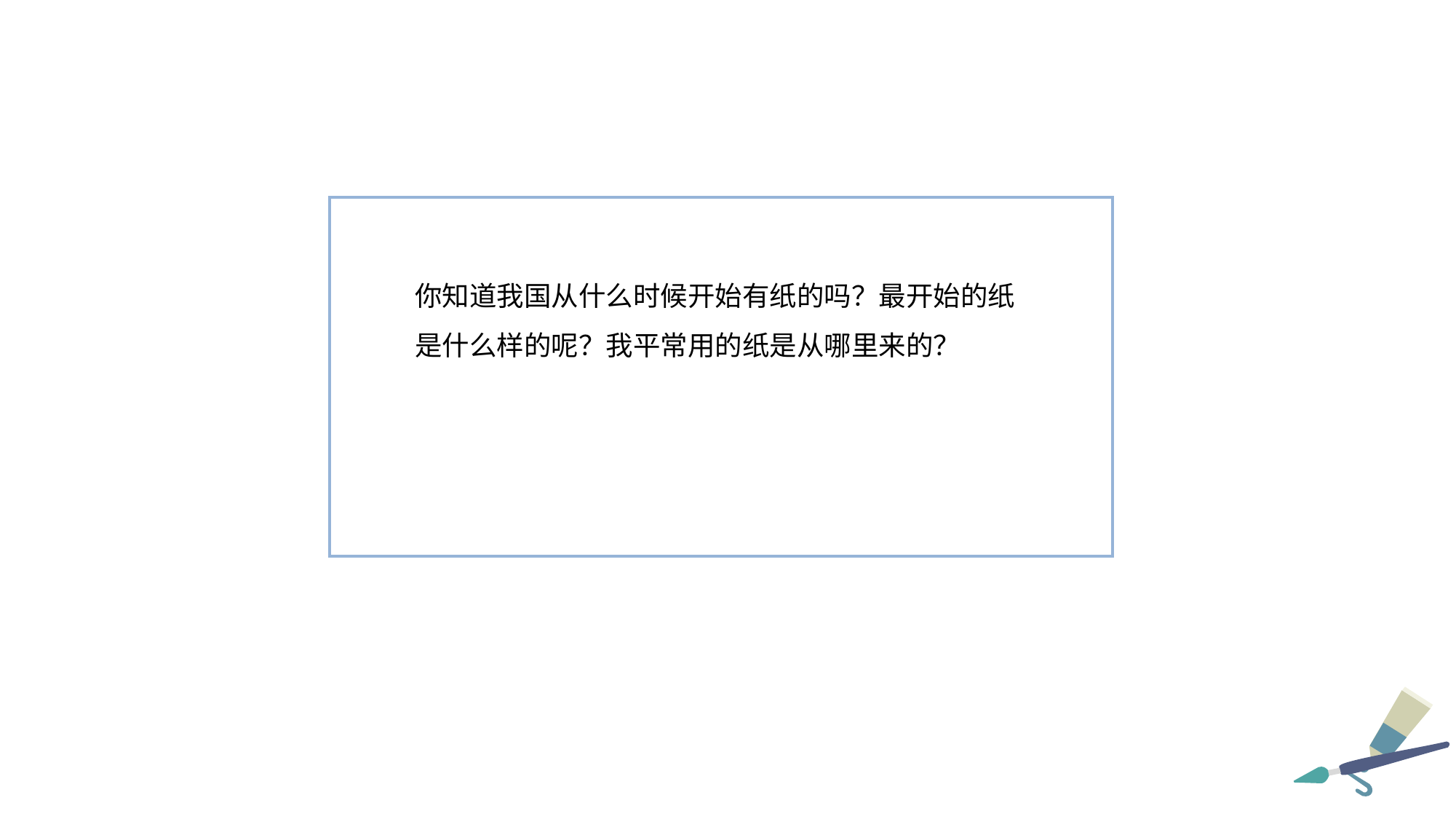

你知道我国从什么时候开始有纸的吗？最开始的纸是什么样的呢？我平常用的纸是从哪里来的？